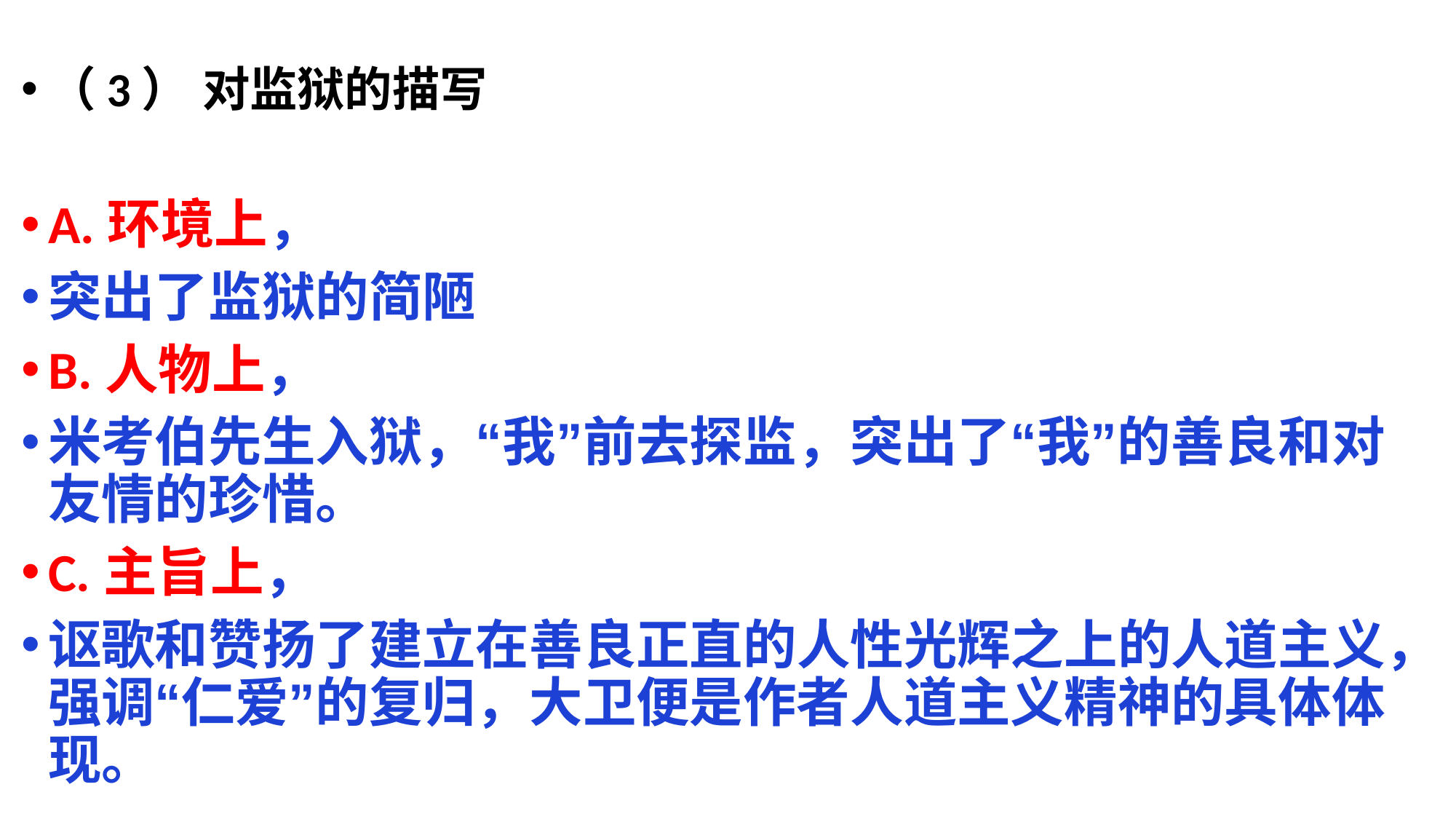

（3） 对监狱的描写

A.环境上，
突出了监狱的简陋
B.人物上，
米考伯先生入狱，“我”前去探监，突出了“我”的善良和对友情的珍惜。
C.主旨上，
讴歌和赞扬了建立在善良正直的人性光辉之上的人道主义，强调“仁爱”的复归，大卫便是作者人道主义精神的具体体现。